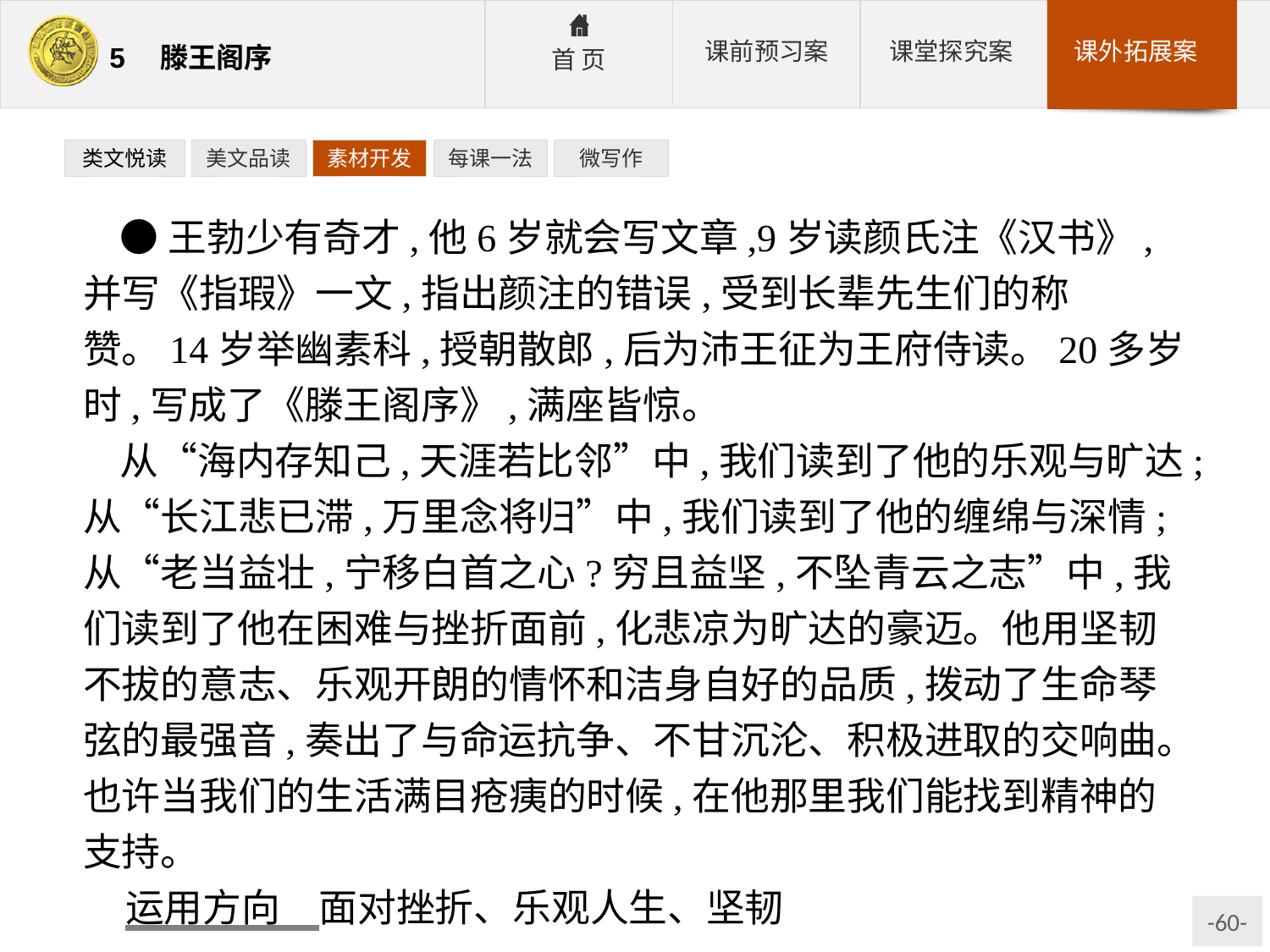

类文悦读
美文品读
素材开发
每课一法
微写作
●王勃少有奇才,他6岁就会写文章,9岁读颜氏注《汉书》,并写《指瑕》一文,指出颜注的错误,受到长辈先生们的称赞。14岁举幽素科,授朝散郎,后为沛王征为王府侍读。20多岁时,写成了《滕王阁序》,满座皆惊。
从“海内存知己,天涯若比邻”中,我们读到了他的乐观与旷达;从“长江悲已滞,万里念将归”中,我们读到了他的缠绵与深情;从“老当益壮,宁移白首之心?穷且益坚,不坠青云之志”中,我们读到了他在困难与挫折面前,化悲凉为旷达的豪迈。他用坚韧不拔的意志、乐观开朗的情怀和洁身自好的品质,拨动了生命琴弦的最强音,奏出了与命运抗争、不甘沉沦、积极进取的交响曲。也许当我们的生活满目疮痍的时候,在他那里我们能找到精神的支持。
运用方向　面对挫折、乐观人生、坚韧